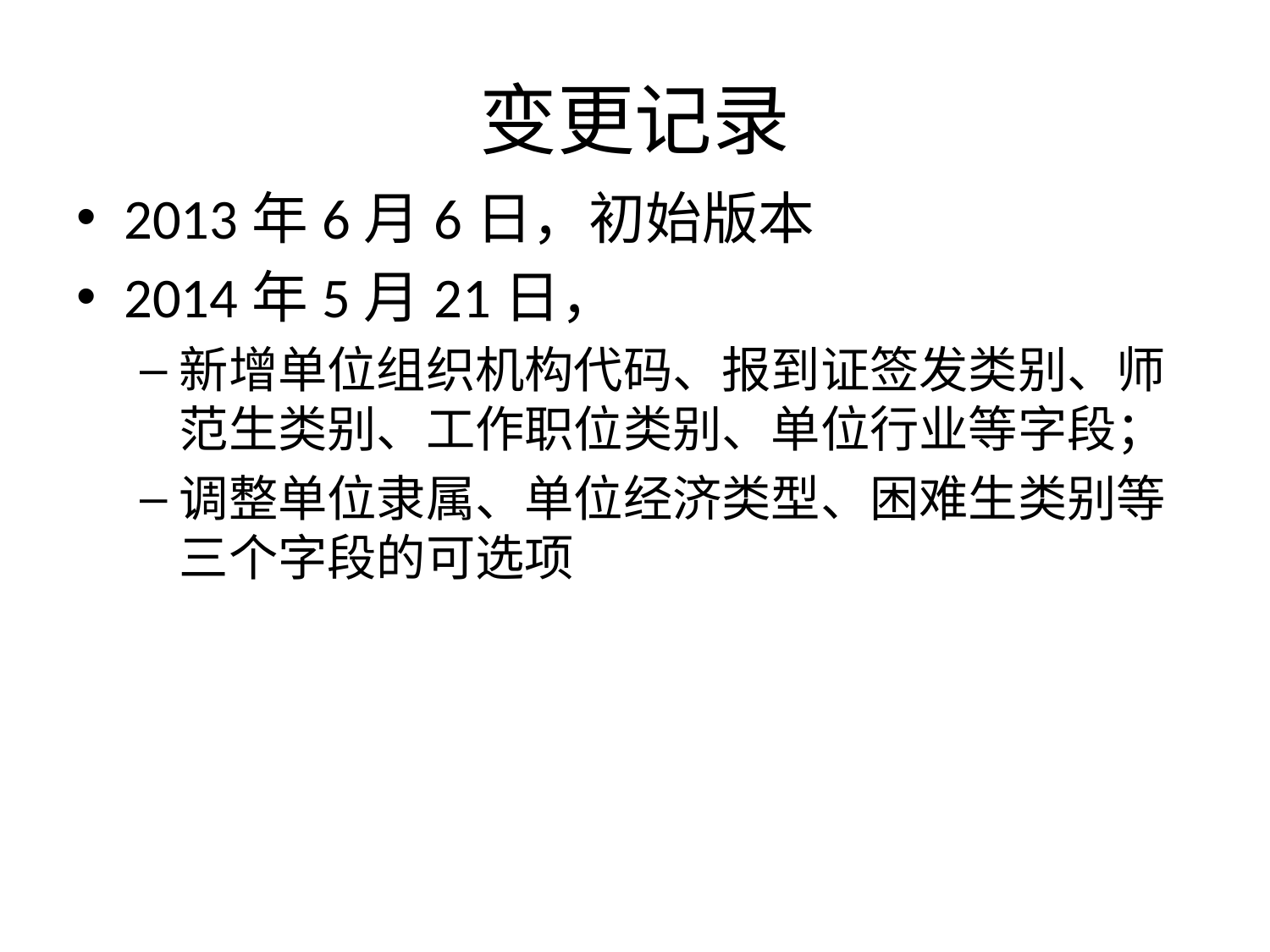

# 变更记录
2013年6月6日，初始版本
2014年5月21日，
新增单位组织机构代码、报到证签发类别、师范生类别、工作职位类别、单位行业等字段；
调整单位隶属、单位经济类型、困难生类别等三个字段的可选项